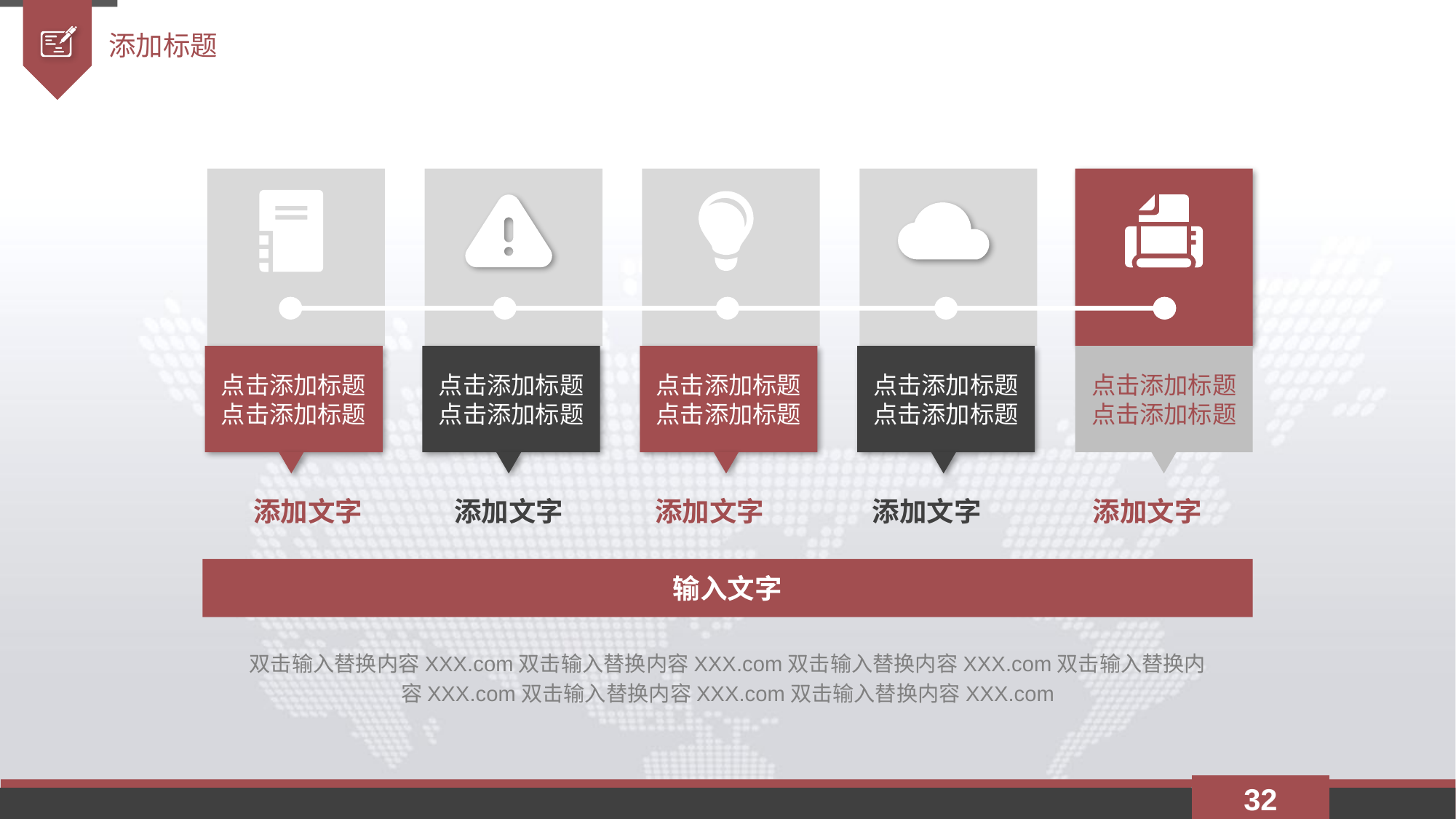

添加标题

点击添加标题
点击添加标题
点击添加标题
点击添加标题
点击添加标题
点击添加标题
点击添加标题
点击添加标题
点击添加标题
点击添加标题

添加文字
添加文字
添加文字
添加文字
添加文字
输入文字
双击输入替换内容XXX.com双击输入替换内容XXX.com双击输入替换内容XXX.com双击输入替换内容XXX.com双击输入替换内容XXX.com双击输入替换内容XXX.com

32

延时符